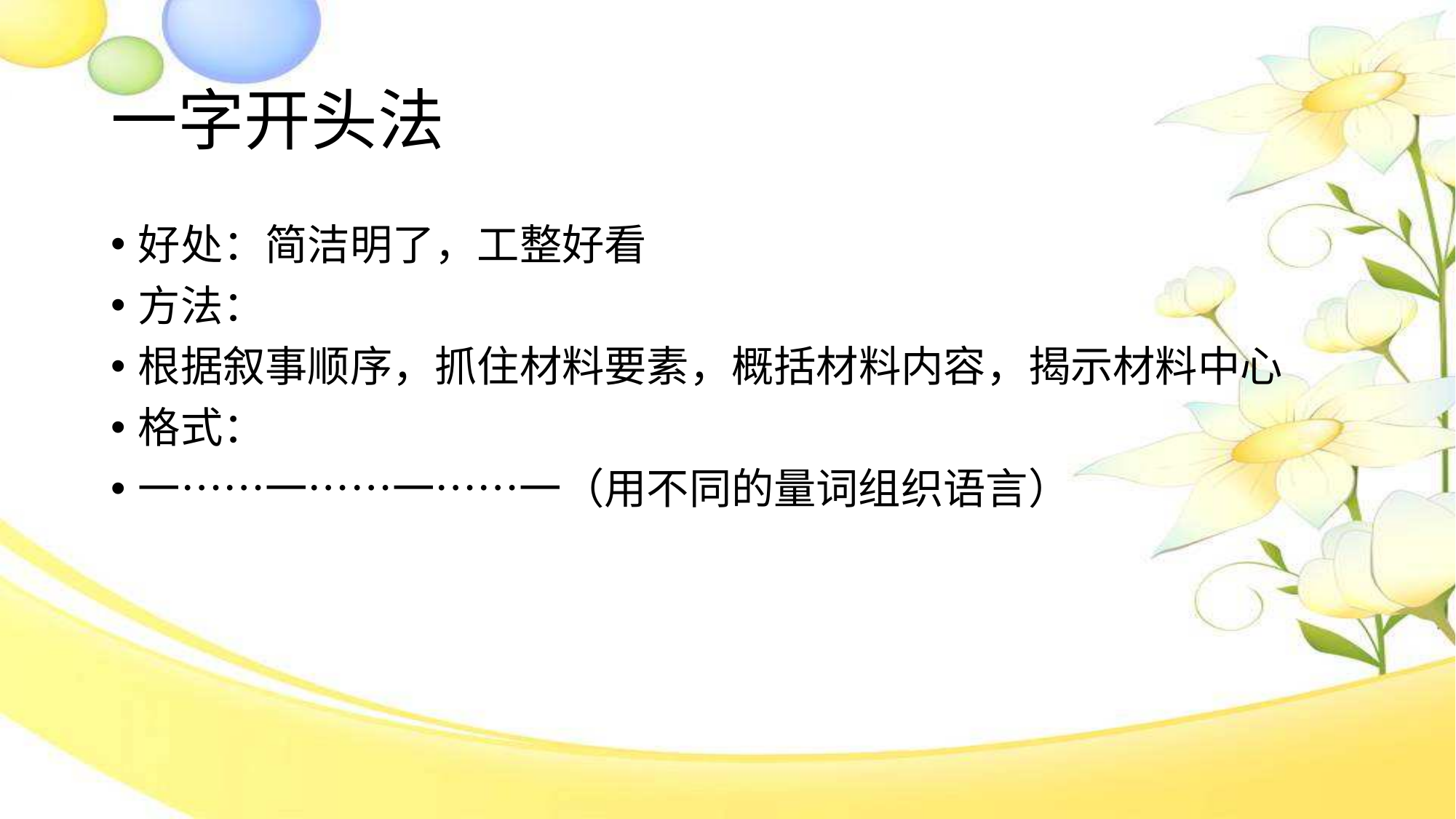

# 一字开头法
好处：简洁明了，工整好看
方法：
根据叙事顺序，抓住材料要素，概括材料内容，揭示材料中心
格式：
一……一……一……一（用不同的量词组织语言）